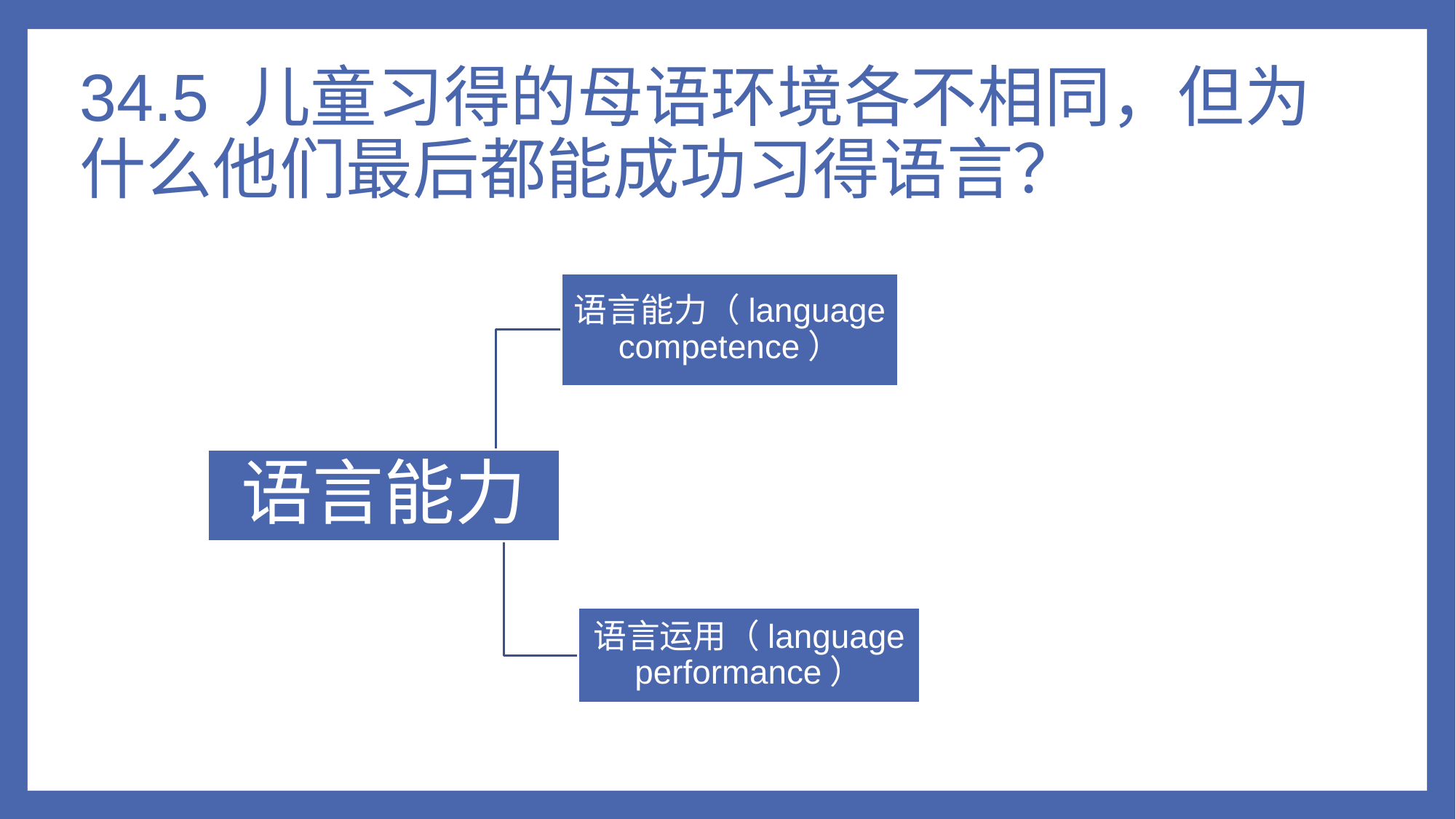

# 34.5 儿童习得的母语环境各不相同，但为什么他们最后都能成功习得语言？

语言能力
语言能力（language competence）
语言运用（language performance）